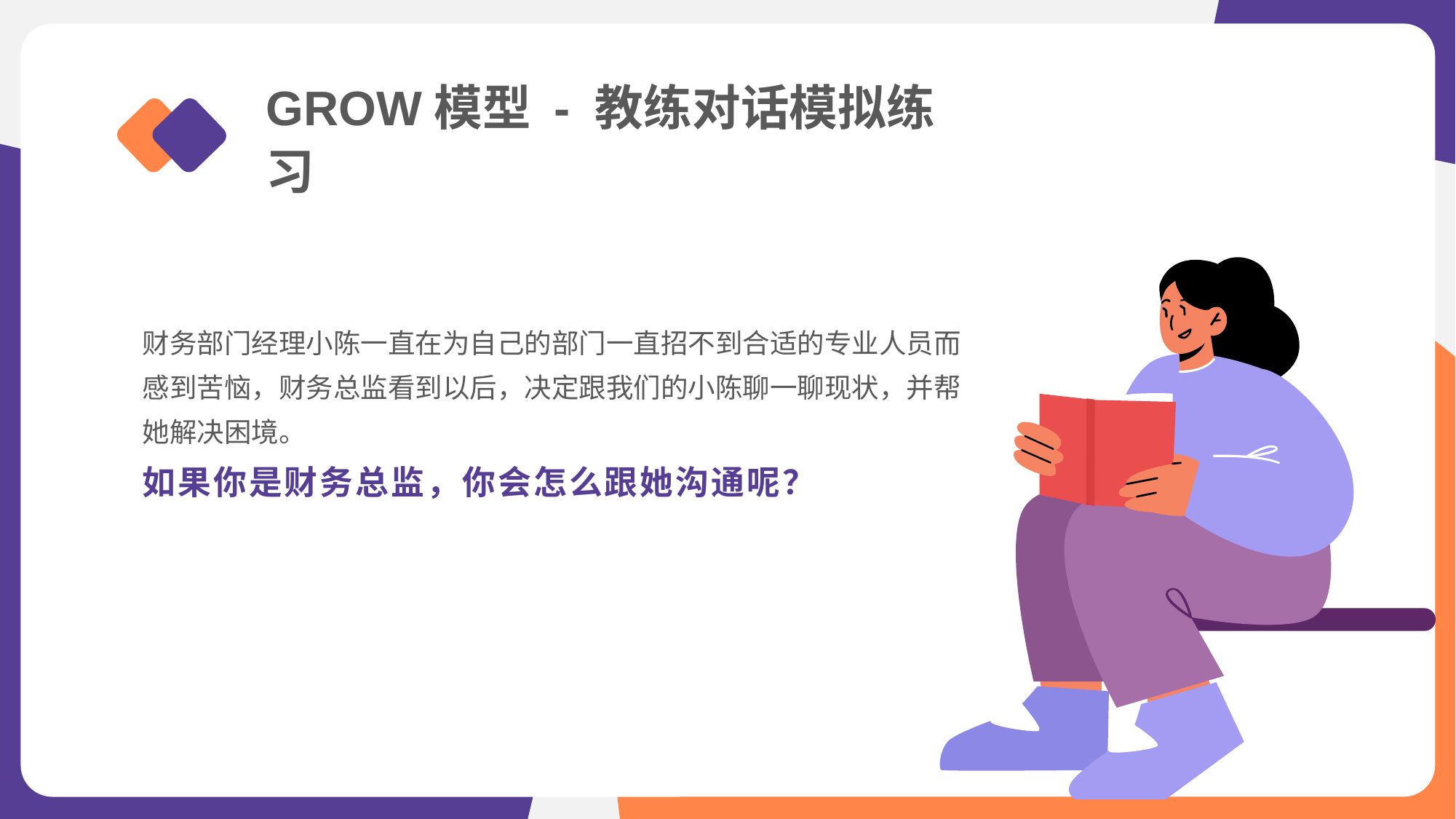

GROW模型 - 教练对话模拟练习

财务部门经理小陈一直在为自己的部门一直招不到合适的专业人员而感到苦恼，财务总监看到以后，决定跟我们的小陈聊一聊现状，并帮她解决困境。
如果你是财务总监，你会怎么跟她沟通呢？